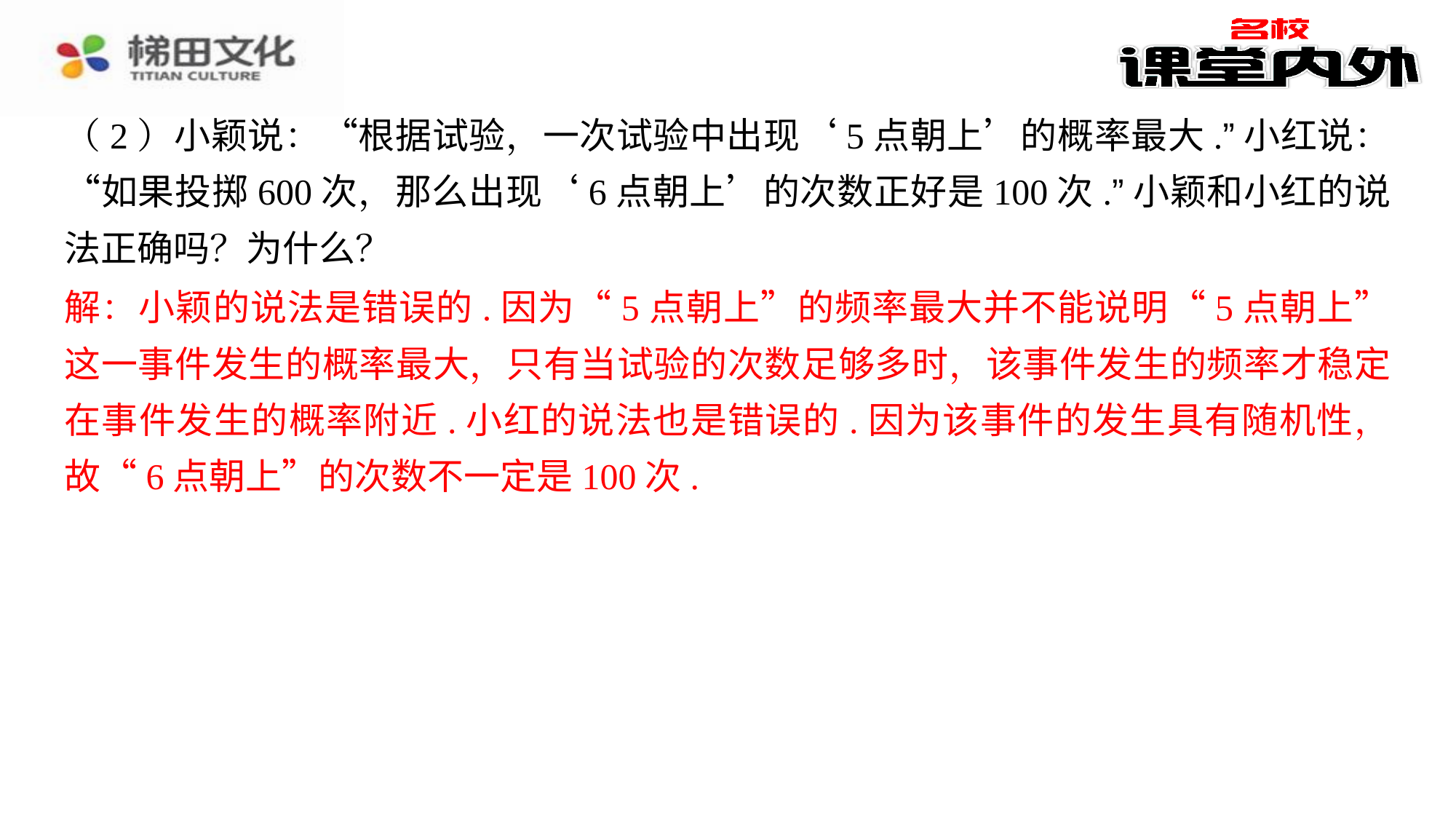

（2）小颖说：“根据试验，一次试验中出现‘5点朝上’的概率最大.”小红说：“如果投掷600次，那么出现‘6点朝上’的次数正好是100次.”小颖和小红的说法正确吗？为什么？
解：小颖的说法是错误的.因为“5点朝上”的频率最大并不能说明“5点朝上”这一事件发生的概率最大，只有当试验的次数足够多时，该事件发生的频率才稳定在事件发生的概率附近.小红的说法也是错误的.因为该事件的发生具有随机性，故“6点朝上”的次数不一定是100次.